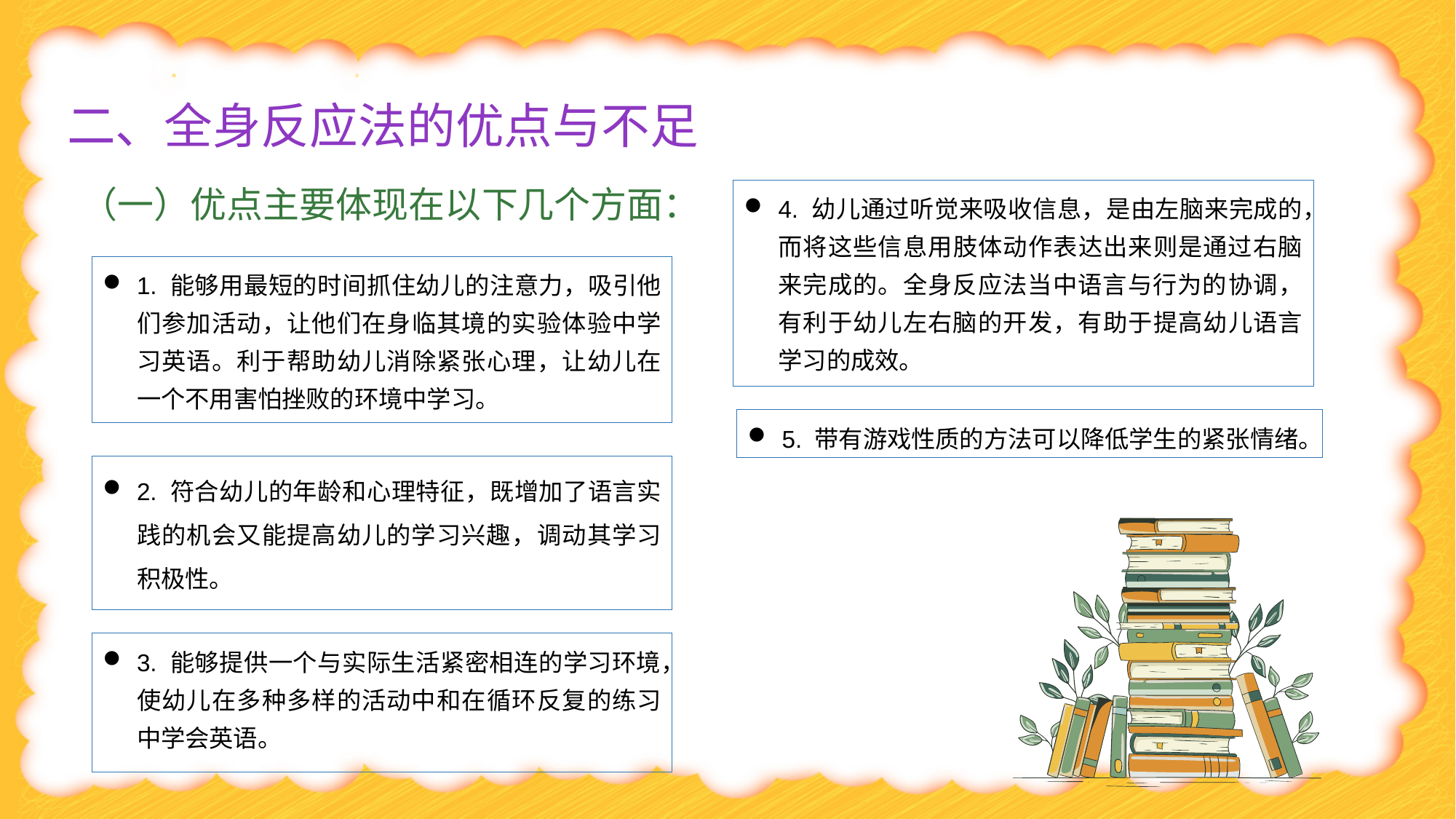

# 二、全身反应法的优点与不足
（一）优点主要体现在以下几个方面：
4. 幼儿通过听觉来吸收信息，是由左脑来完成的，而将这些信息用肢体动作表达出来则是通过右脑来完成的。全身反应法当中语言与行为的协调，有利于幼儿左右脑的开发，有助于提高幼儿语言学习的成效。
1. 能够用最短的时间抓住幼儿的注意力，吸引他们参加活动，让他们在身临其境的实验体验中学习英语。利于帮助幼儿消除紧张心理，让幼儿在一个不用害怕挫败的环境中学习。
5. 带有游戏性质的方法可以降低学生的紧张情绪。
2. 符合幼儿的年龄和心理特征，既增加了语言实践的机会又能提高幼儿的学习兴趣，调动其学习积极性。

3. 能够提供一个与实际生活紧密相连的学习环境，使幼儿在多种多样的活动中和在循环反复的练习中学会英语。